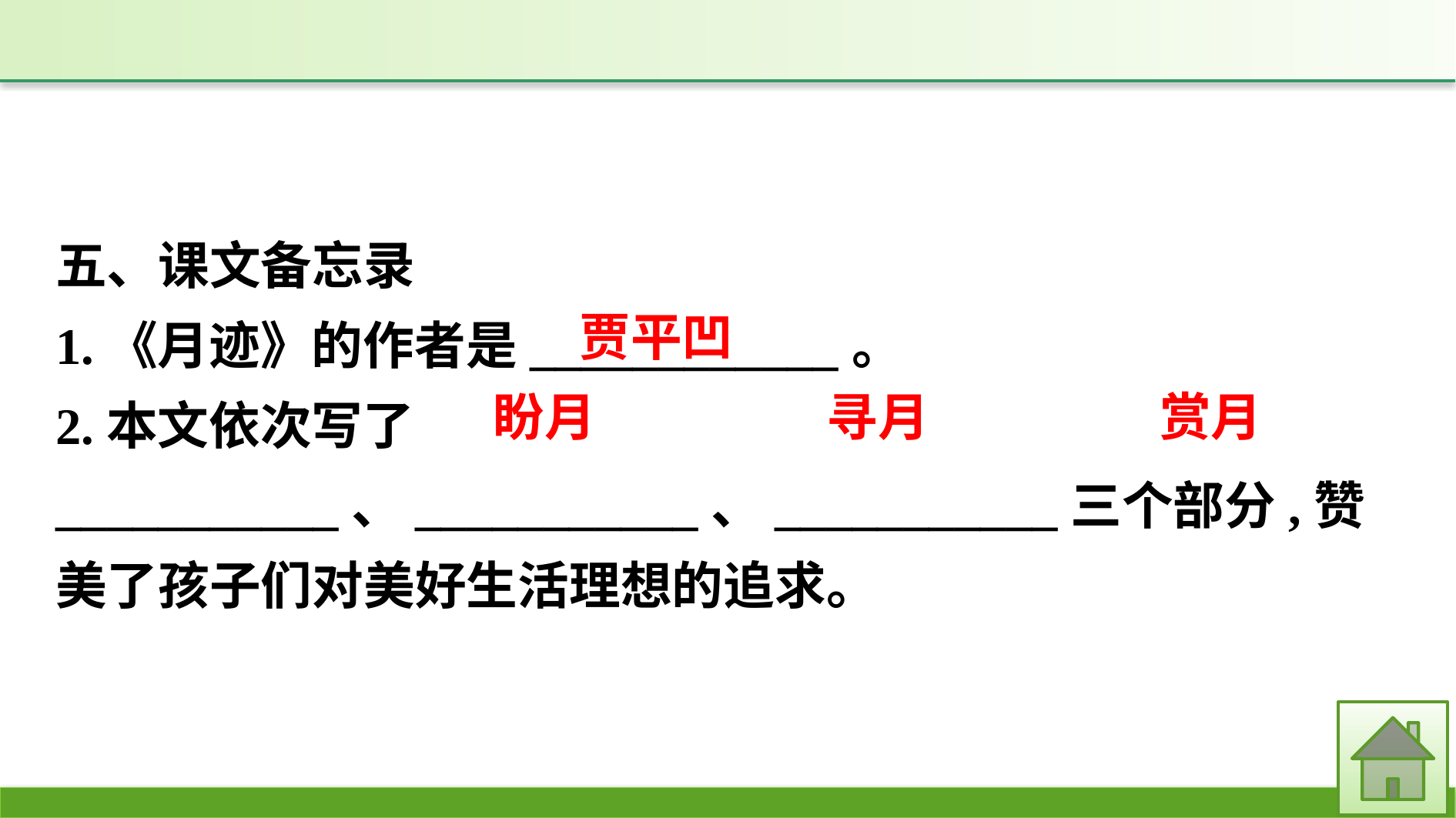

五、课文备忘录
1.《月迹》的作者是____________。
2.本文依次写了___________、___________、___________三个部分,赞美了孩子们对美好生活理想的追求。
贾平凹
寻月
赏月
盼月